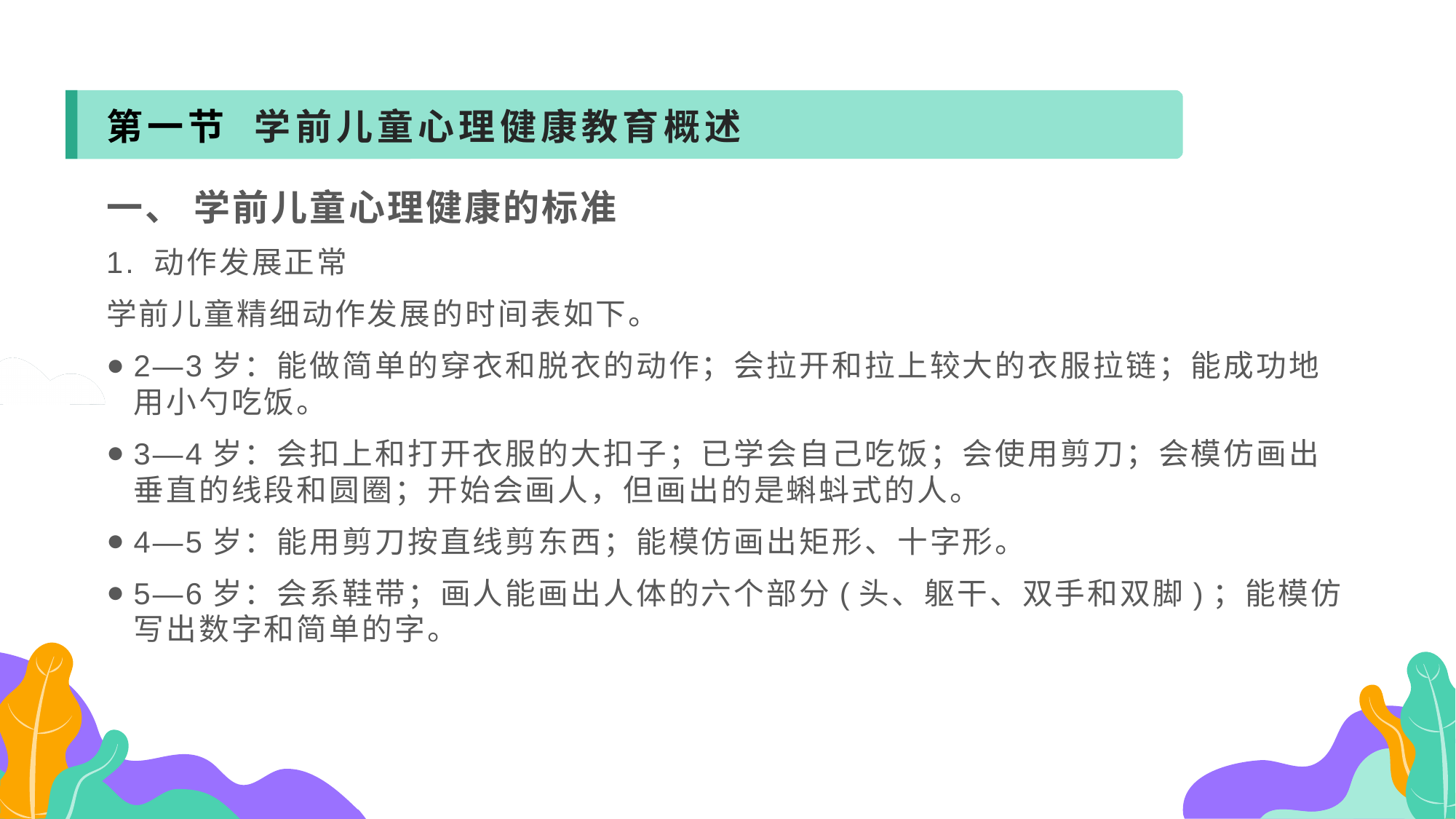

第一节  学前儿童心理健康教育概述
一、 学前儿童心理健康的标准
1. 动作发展正常
学前儿童精细动作发展的时间表如下。
2—3岁：能做简单的穿衣和脱衣的动作；会拉开和拉上较大的衣服拉链；能成功地用小勺吃饭。
3—4岁：会扣上和打开衣服的大扣子；已学会自己吃饭；会使用剪刀；会模仿画出垂直的线段和圆圈；开始会画人，但画出的是蝌蚪式的人。
4—5岁：能用剪刀按直线剪东西；能模仿画出矩形、十字形。
5—6岁：会系鞋带；画人能画出人体的六个部分(头、躯干、双手和双脚)；能模仿写出数字和简单的字。